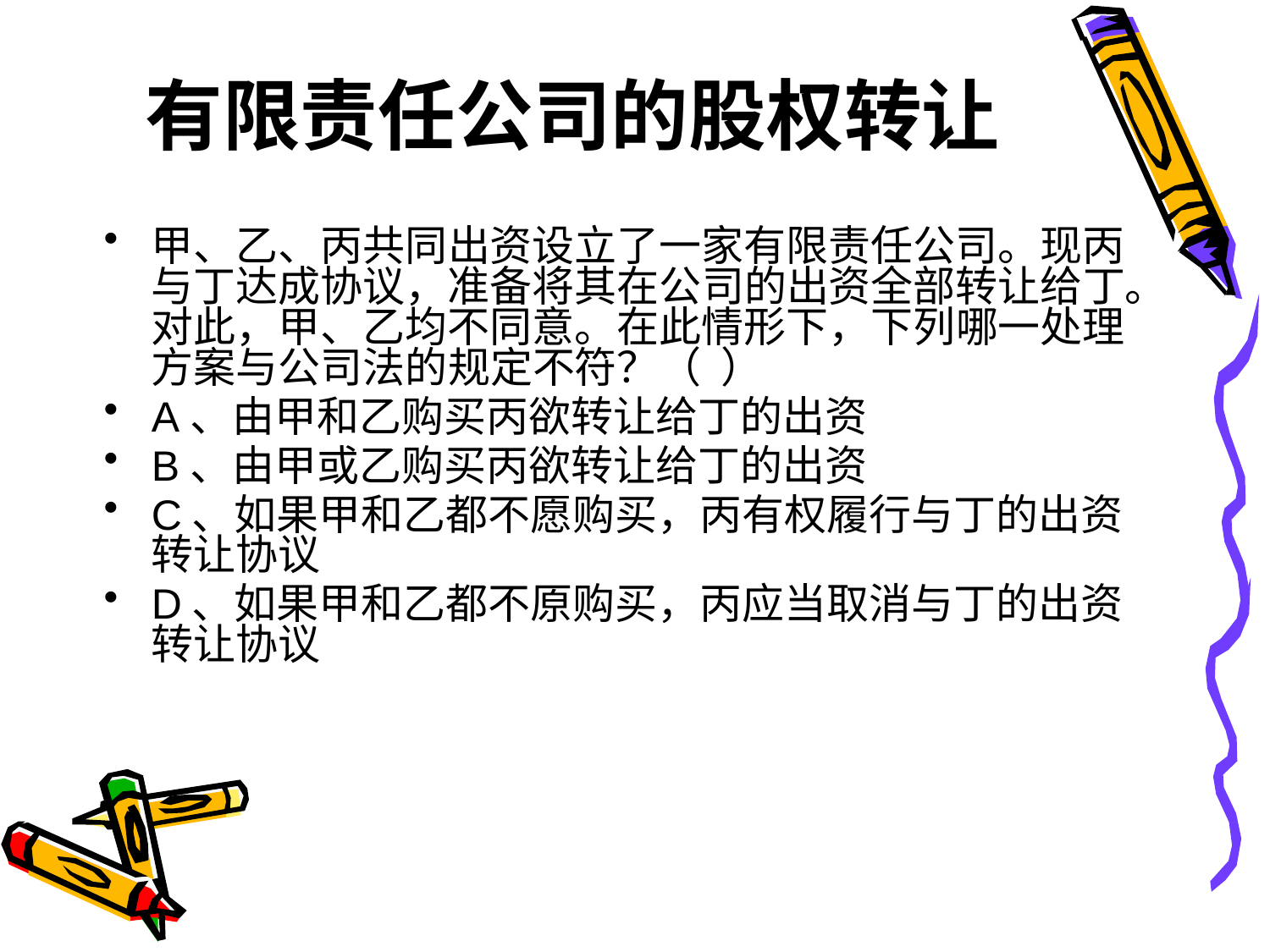

# 有限责任公司的股权转让
甲、乙、丙共同出资设立了一家有限责任公司。现丙与丁达成协议，准备将其在公司的出资全部转让给丁。对此，甲、乙均不同意。在此情形下，下列哪一处理方案与公司法的规定不符？（  ）
A、由甲和乙购买丙欲转让给丁的出资
B、由甲或乙购买丙欲转让给丁的出资
C、如果甲和乙都不愿购买，丙有权履行与丁的出资转让协议
D、如果甲和乙都不原购买，丙应当取消与丁的出资转让协议